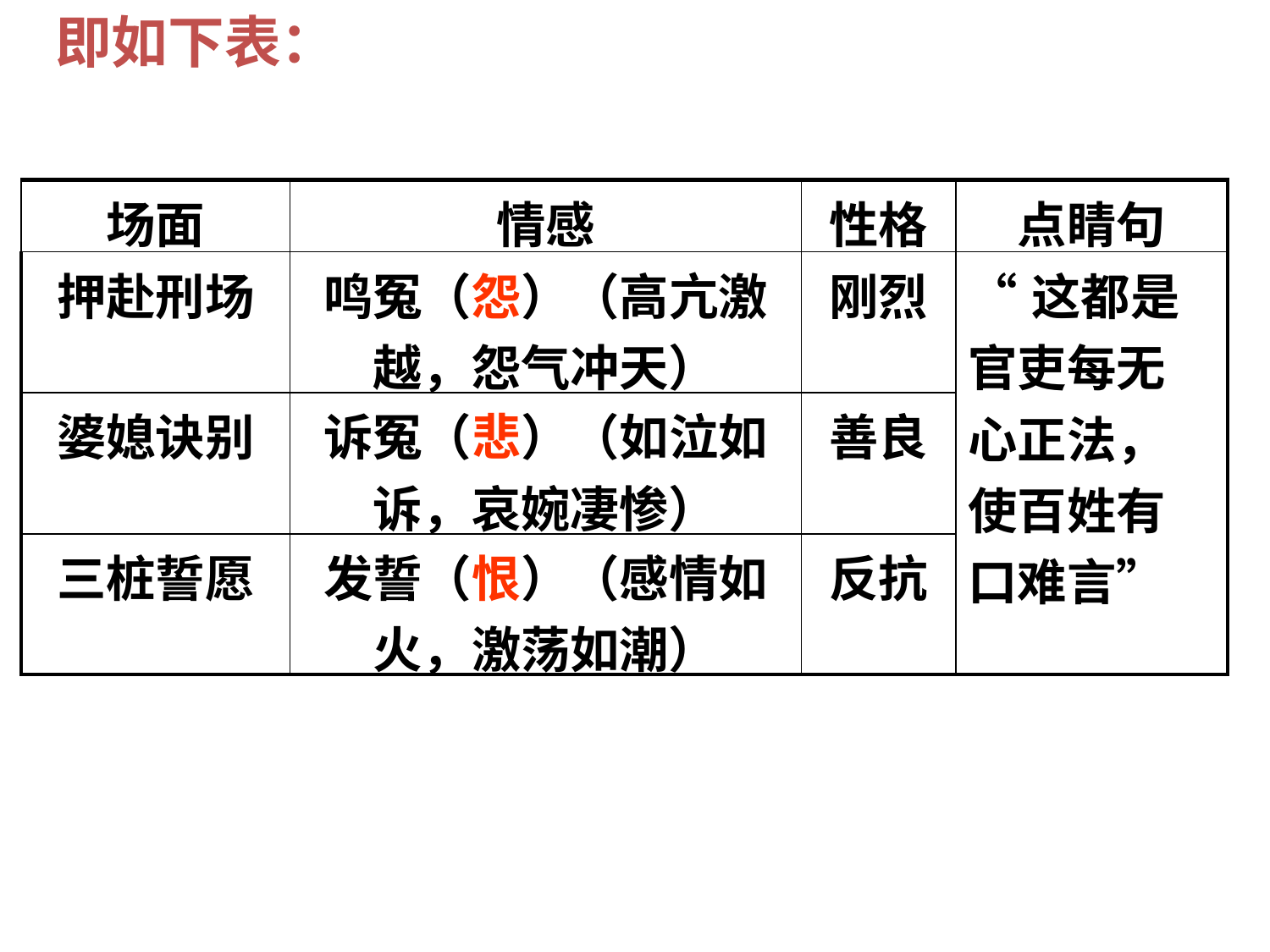

即如下表：
| 场面 | 情感 | 性格 | 点睛句 |
| --- | --- | --- | --- |
| 押赴刑场 | 鸣冤（怨）（高亢激越，怨气冲天） | 刚烈 | “这都是官吏每无心正法，使百姓有口难言” |
| 婆媳诀别 | 诉冤（悲）（如泣如诉，哀婉凄惨） | 善良 |  |
| 三桩誓愿 | 发誓（恨）（感情如火，激荡如潮） | 反抗 |  |